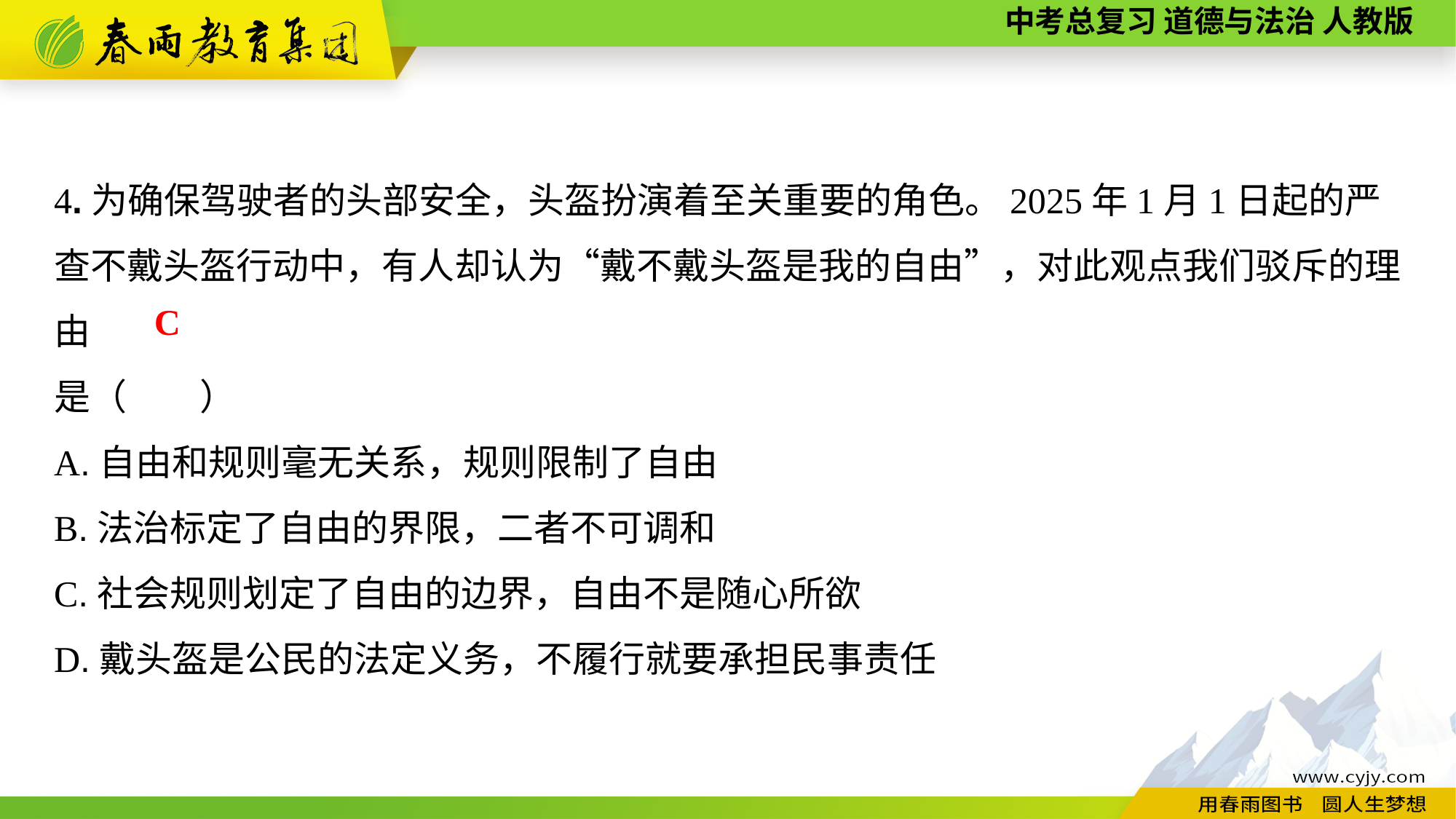

4.为确保驾驶者的头部安全，头盔扮演着至关重要的角色。2025年1月1日起的严查不戴头盔行动中，有人却认为“戴不戴头盔是我的自由”，对此观点我们驳斥的理由
是（　　）
A.自由和规则毫无关系，规则限制了自由
B.法治标定了自由的界限，二者不可调和
C.社会规则划定了自由的边界，自由不是随心所欲
D.戴头盔是公民的法定义务，不履行就要承担民事责任
C